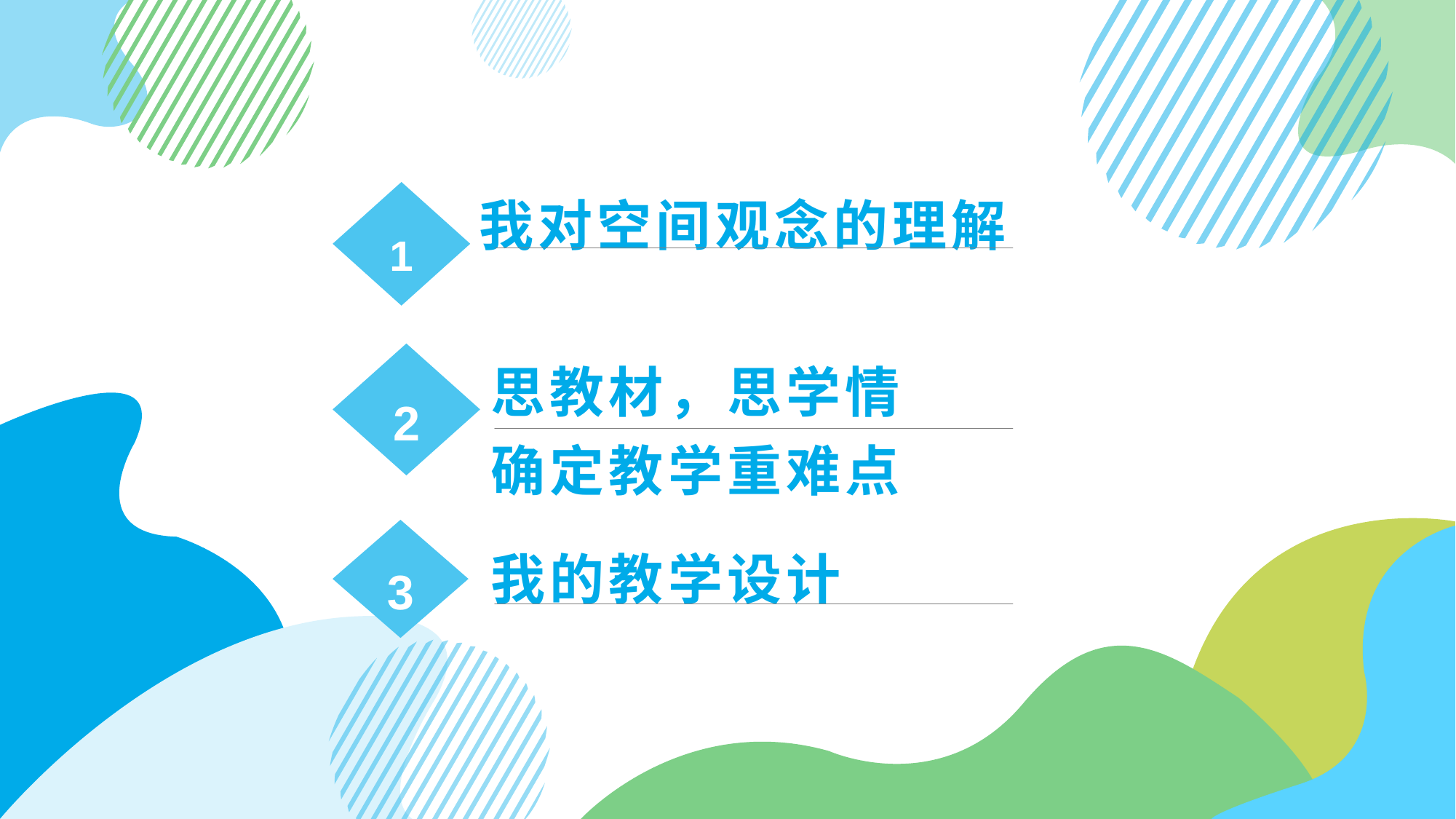

1
我对空间观念的理解

#

2

思教材，思学情确定教学重难点

3
我的教学设计